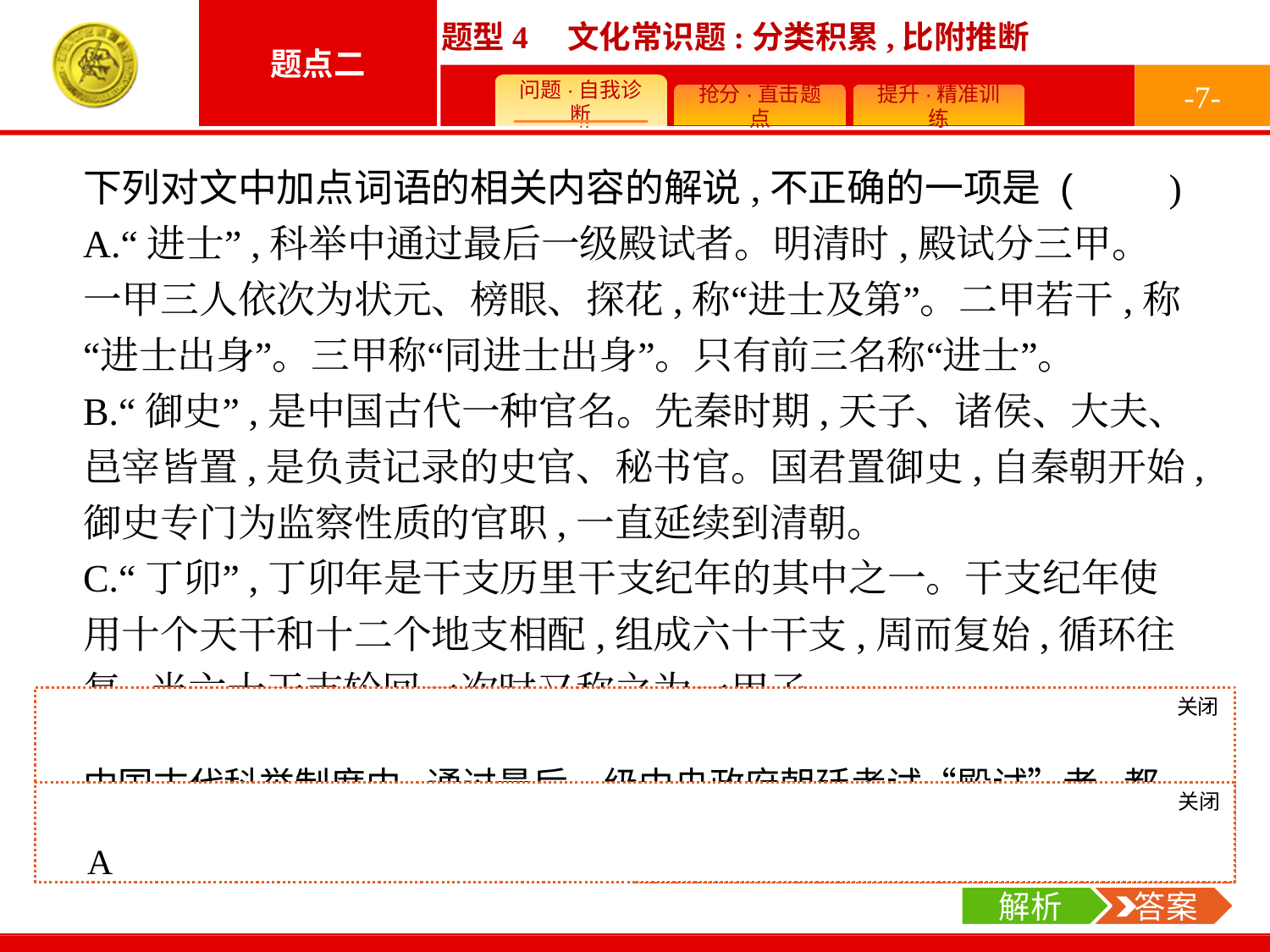

-7-
下列对文中加点词语的相关内容的解说,不正确的一项是 (　　)
A.“进士”,科举中通过最后一级殿试者。明清时,殿试分三甲。一甲三人依次为状元、榜眼、探花,称“进士及第”。二甲若干,称“进士出身”。三甲称“同进士出身”。只有前三名称“进士”。
B.“御史”,是中国古代一种官名。先秦时期,天子、诸侯、大夫、邑宰皆置,是负责记录的史官、秘书官。国君置御史,自秦朝开始,御史专门为监察性质的官职,一直延续到清朝。
C.“丁卯”,丁卯年是干支历里干支纪年的其中之一。干支纪年使用十个天干和十二个地支相配,组成六十干支,周而复始,循环往复,当六十干支轮回一次时又称之为一甲子。
D.“阁臣”,明、清大学士的别称。大学士入阁办事,故称。自朱元璋废中书省、罢宰相,到明成祖正式设立内阁,并逐渐发展成为明代替代宰相制的政治机构。

关闭
解析

中国古代科举制度中,通过最后一级中央政府朝廷考试“殿试”者,都可以称为进士,不单是前三名。
关闭

解析
  答案

A
解析
  答案